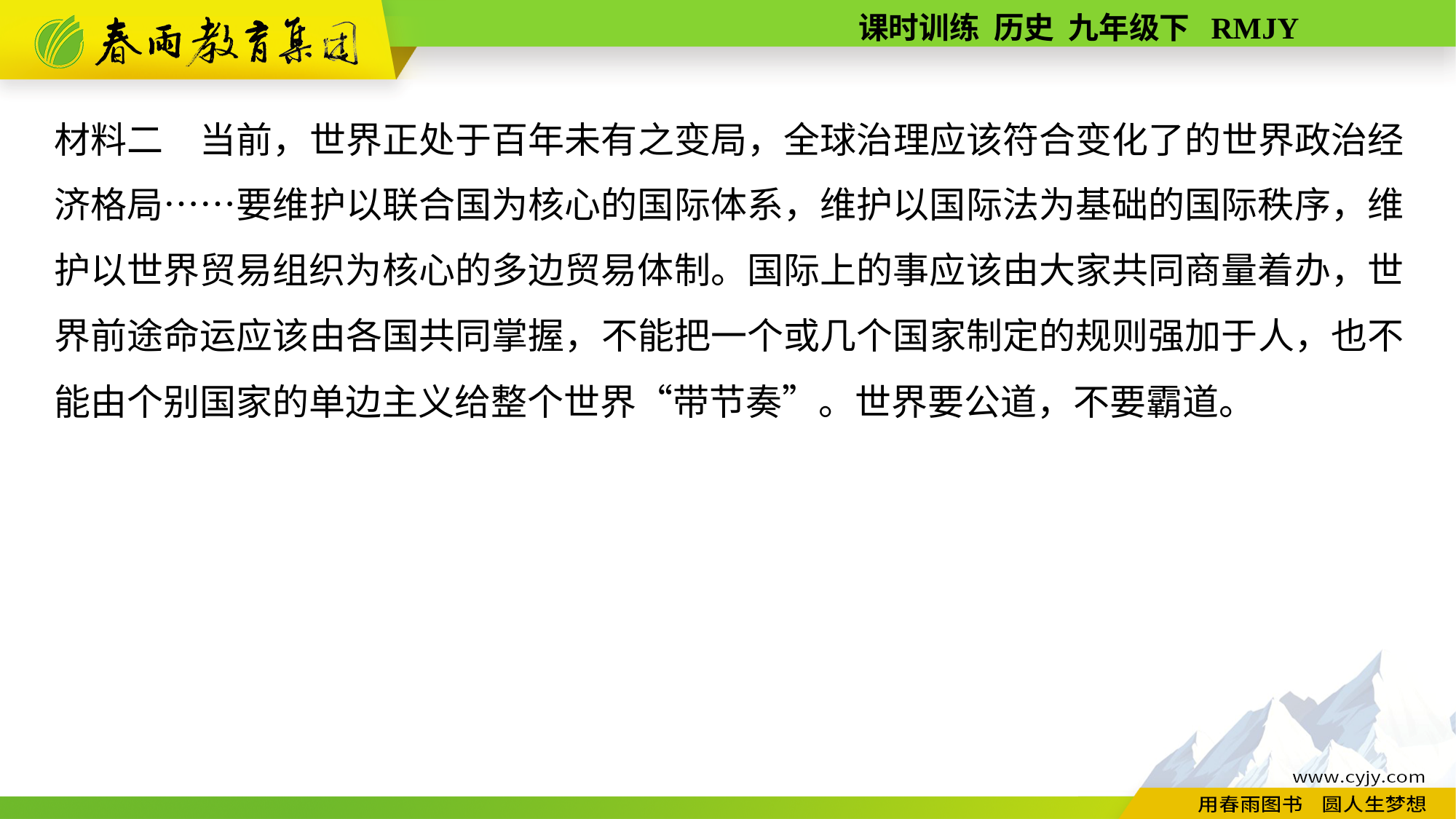

材料二　当前，世界正处于百年未有之变局，全球治理应该符合变化了的世界政治经济格局……要维护以联合国为核心的国际体系，维护以国际法为基础的国际秩序，维护以世界贸易组织为核心的多边贸易体制。国际上的事应该由大家共同商量着办，世界前途命运应该由各国共同掌握，不能把一个或几个国家制定的规则强加于人，也不能由个别国家的单边主义给整个世界“带节奏”。世界要公道，不要霸道。